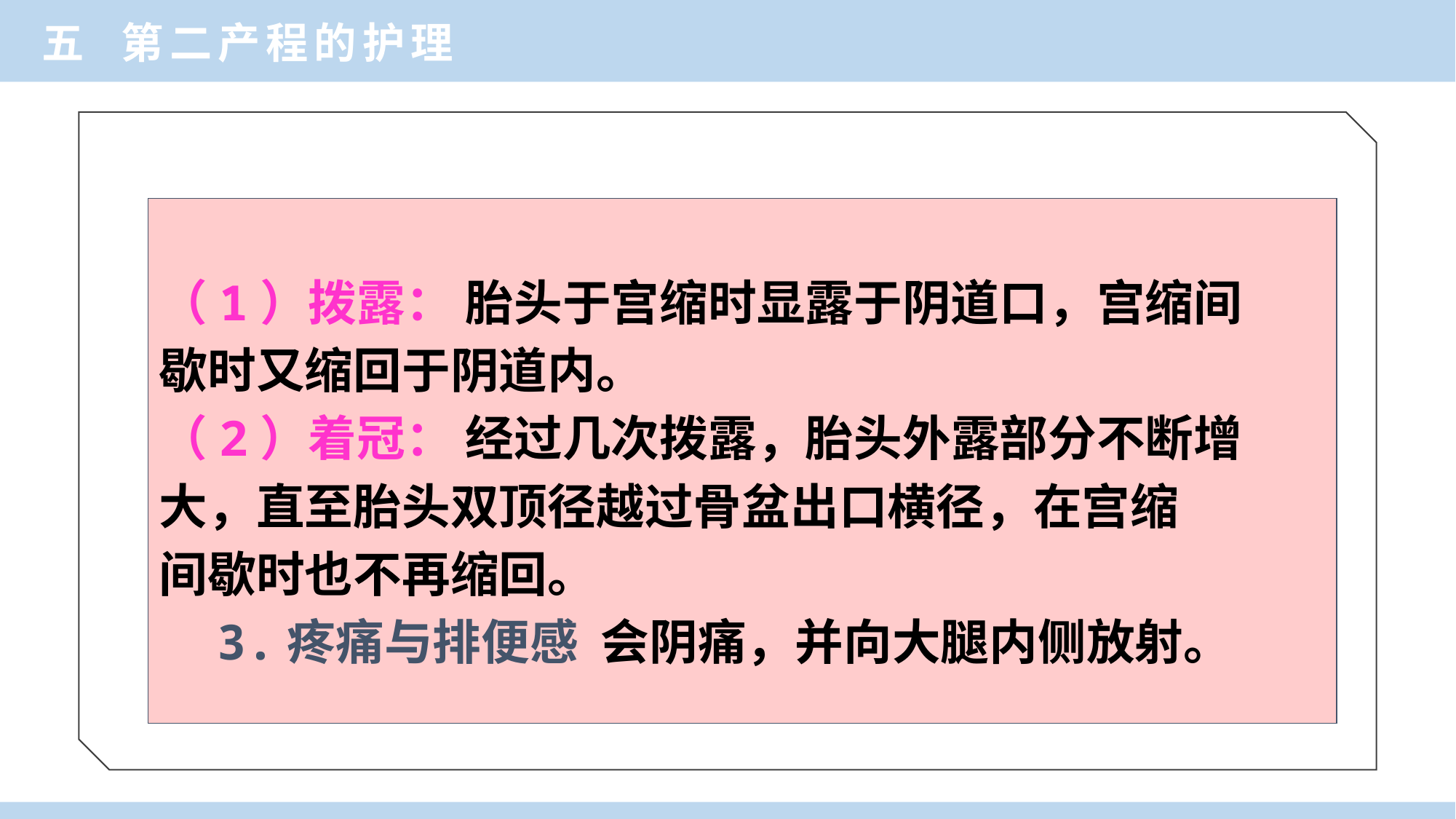

五  第二产程的护理

（1）拨露： 胎头于宫缩时显露于阴道口，宫缩间
歇时又缩回于阴道内。
（2）着冠： 经过几次拨露，胎头外露部分不断增
大，直至胎头双顶径越过骨盆出口横径，在宫缩
间歇时也不再缩回。
  3.疼痛与排便感  会阴痛，并向大腿内侧放射。